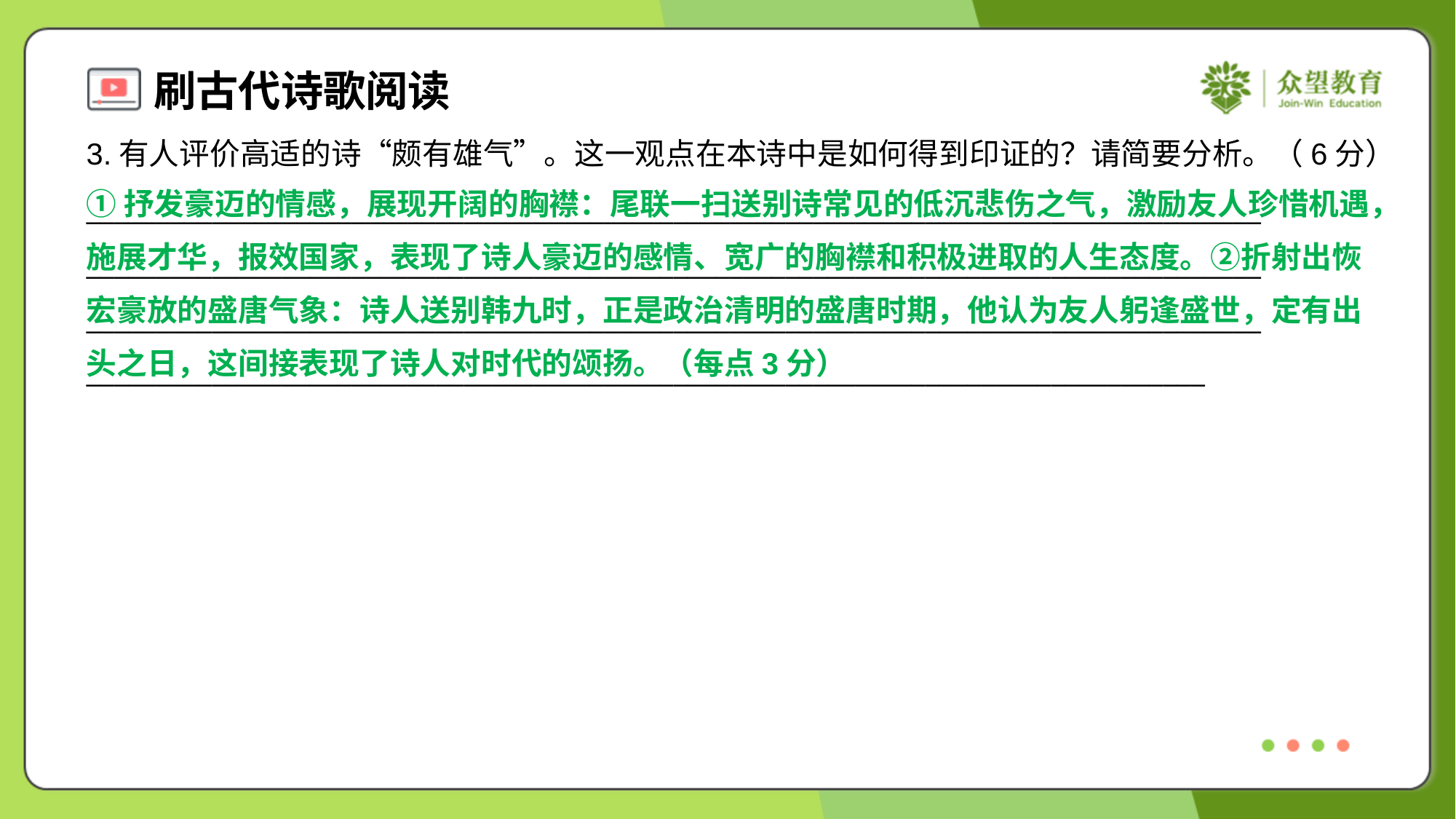

3.有人评价高适的诗“颇有雄气”。这一观点在本诗中是如何得到印证的？请简要分析。（6分）
①抒发豪迈的情感，展现开阔的胸襟：尾联一扫送别诗常见的低沉悲伤之气，激励友人珍惜机遇，
施展才华，报效国家，表现了诗人豪迈的感情、宽广的胸襟和积极进取的人生态度。②折射出恢
宏豪放的盛唐气象：诗人送别韩九时，正是政治清明的盛唐时期，他认为友人躬逢盛世，定有出
头之日，这间接表现了诗人对时代的颂扬。（每点3分）
____________________________________________________________________________________
____________________________________________________________________________________
____________________________________________________________________________________
________________________________________________________________________________